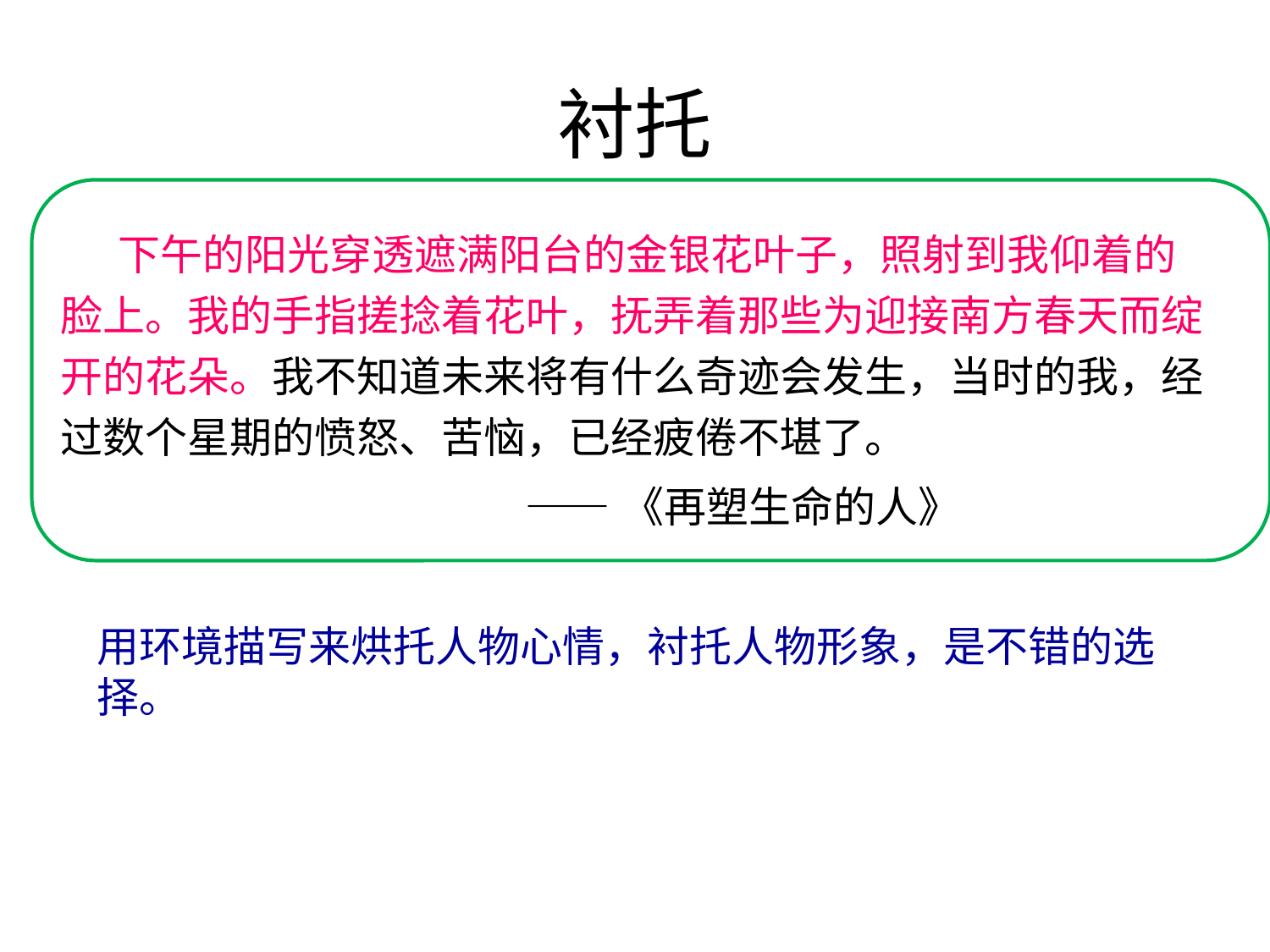

#
衬托

          下午的阳光穿透遮满阳台的金银花叶子，照射到我仰着的脸上。我的手指搓捻着花叶，抚弄着那些为迎接南方春天而绽开的花朵。我不知道未来将有什么奇迹会发生，当时的我，经过数个星期的愤怒、苦恼，已经疲倦不堪了。
                                                      ——《再塑生命的人》

用环境描写来烘托人物心情，衬托人物形象，是不错的选择。